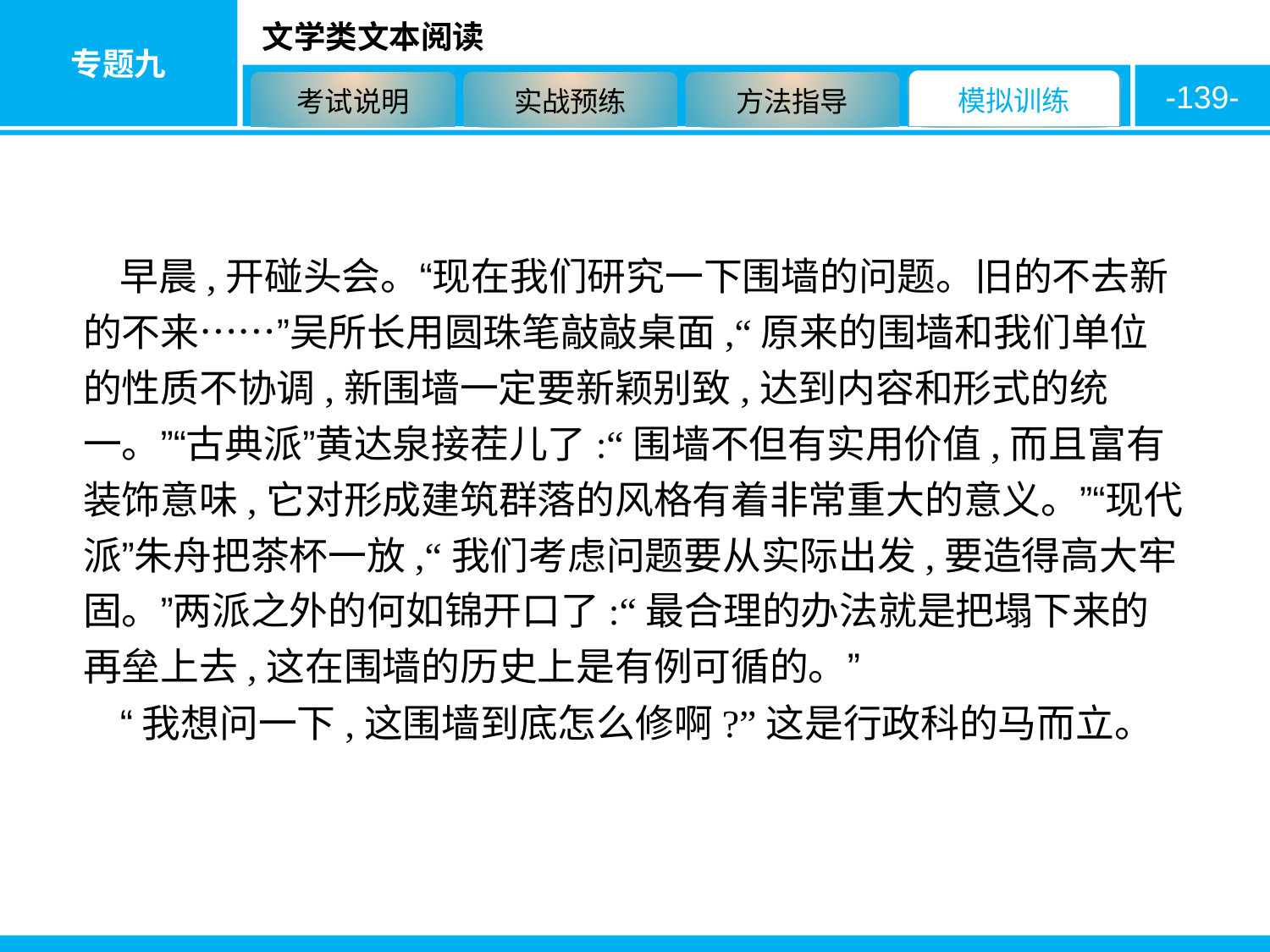

-139-
早晨,开碰头会。“现在我们研究一下围墙的问题。旧的不去新的不来……”吴所长用圆珠笔敲敲桌面,“原来的围墙和我们单位的性质不协调,新围墙一定要新颖别致,达到内容和形式的统一。”“古典派”黄达泉接茬儿了:“围墙不但有实用价值,而且富有装饰意味,它对形成建筑群落的风格有着非常重大的意义。”“现代派”朱舟把茶杯一放,“我们考虑问题要从实际出发,要造得高大牢固。”两派之外的何如锦开口了:“最合理的办法就是把塌下来的再垒上去,这在围墙的历史上是有例可循的。”
“我想问一下,这围墙到底怎么修啊?”这是行政科的马而立。